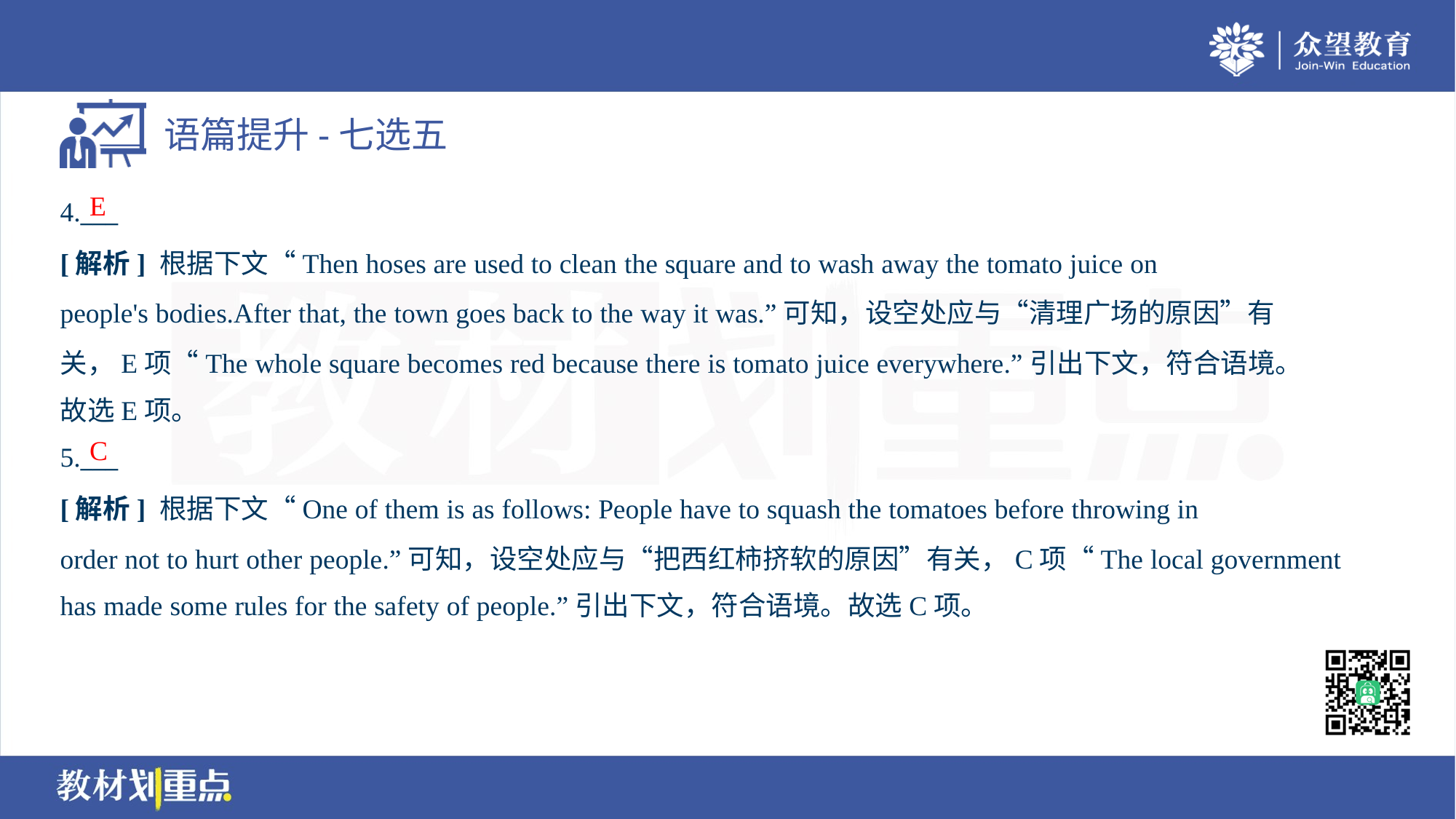

E
4.___
[解析] 根据下文“Then hoses are used to clean the square and to wash away the tomato juice on
people's bodies.After that, the town goes back to the way it was.”可知，设空处应与“清理广场的原因”有
关，E项“The whole square becomes red because there is tomato juice everywhere.”引出下文，符合语境。
故选E项。
C
5.___
[解析] 根据下文“One of them is as follows: People have to squash the tomatoes before throwing in
order not to hurt other people.”可知，设空处应与“把西红柿挤软的原因”有关，C项“The local government
has made some rules for the safety of people.”引出下文，符合语境。故选C项。